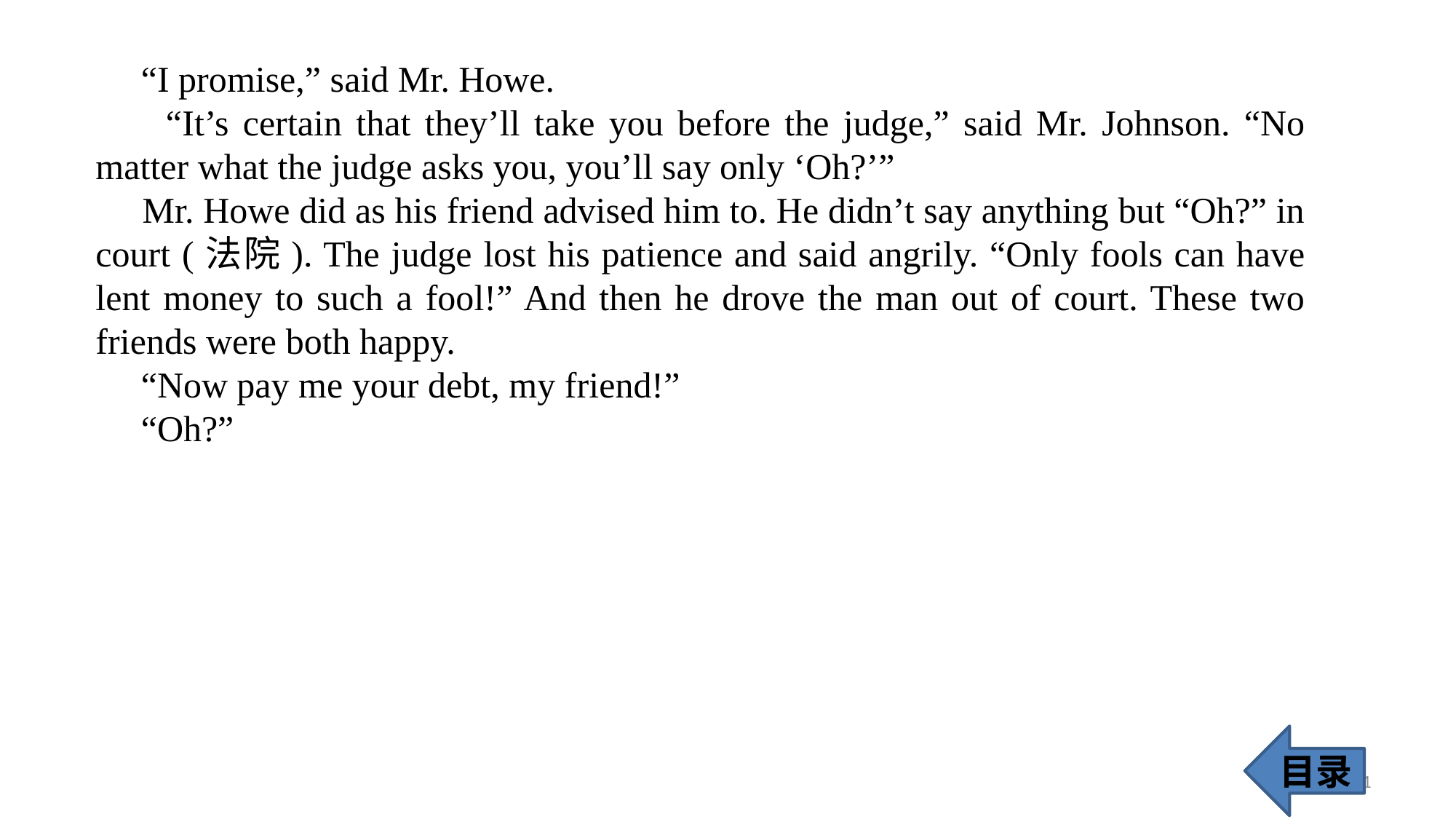

“I promise,” said Mr. Howe.
     “It’s certain that they’ll take you before the judge,” said Mr. Johnson. “No matter what the judge asks you, you’ll say only ‘Oh?’”
     Mr. Howe did as his friend advised him to. He didn’t say anything but “Oh?” in court (法院). The judge lost his patience and said angrily. “Only fools can have lent money to such a fool!” And then he drove the man out of court. These two friends were both happy.
     “Now pay me your debt, my friend!”
     “Oh?”
目录
31